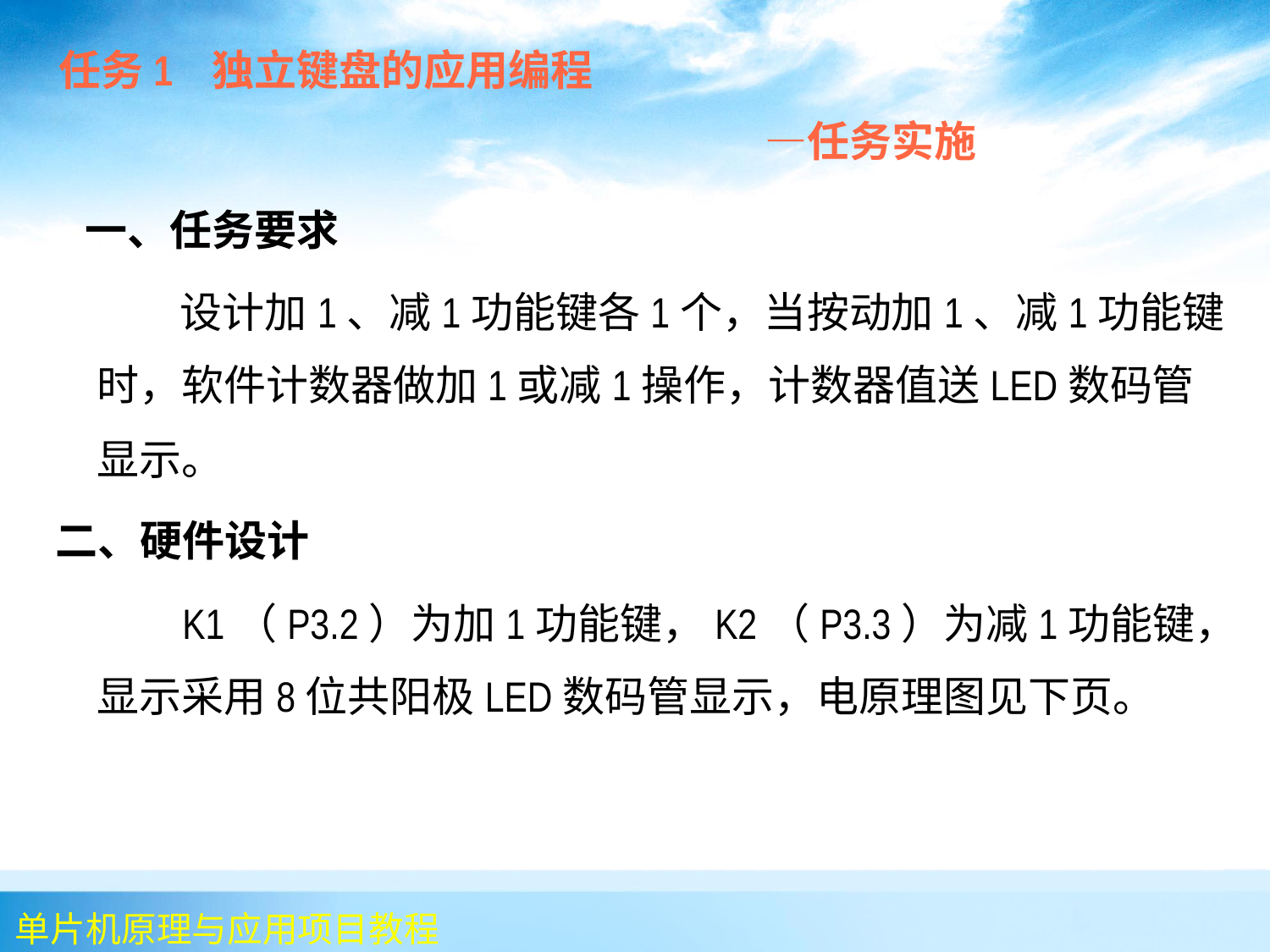

任务1   独立键盘的应用编程
                                                                 —任务实施
  一、任务要求
            设计加1、减1功能键各1个，当按动加1、减1功能键时，软件计数器做加1或减1操作，计数器值送LED数码管显示。
二、硬件设计
             K1（P3.2）为加1功能键，K2（P3.3）为减1功能键，显示采用8位共阳极LED数码管显示，电原理图见下页。